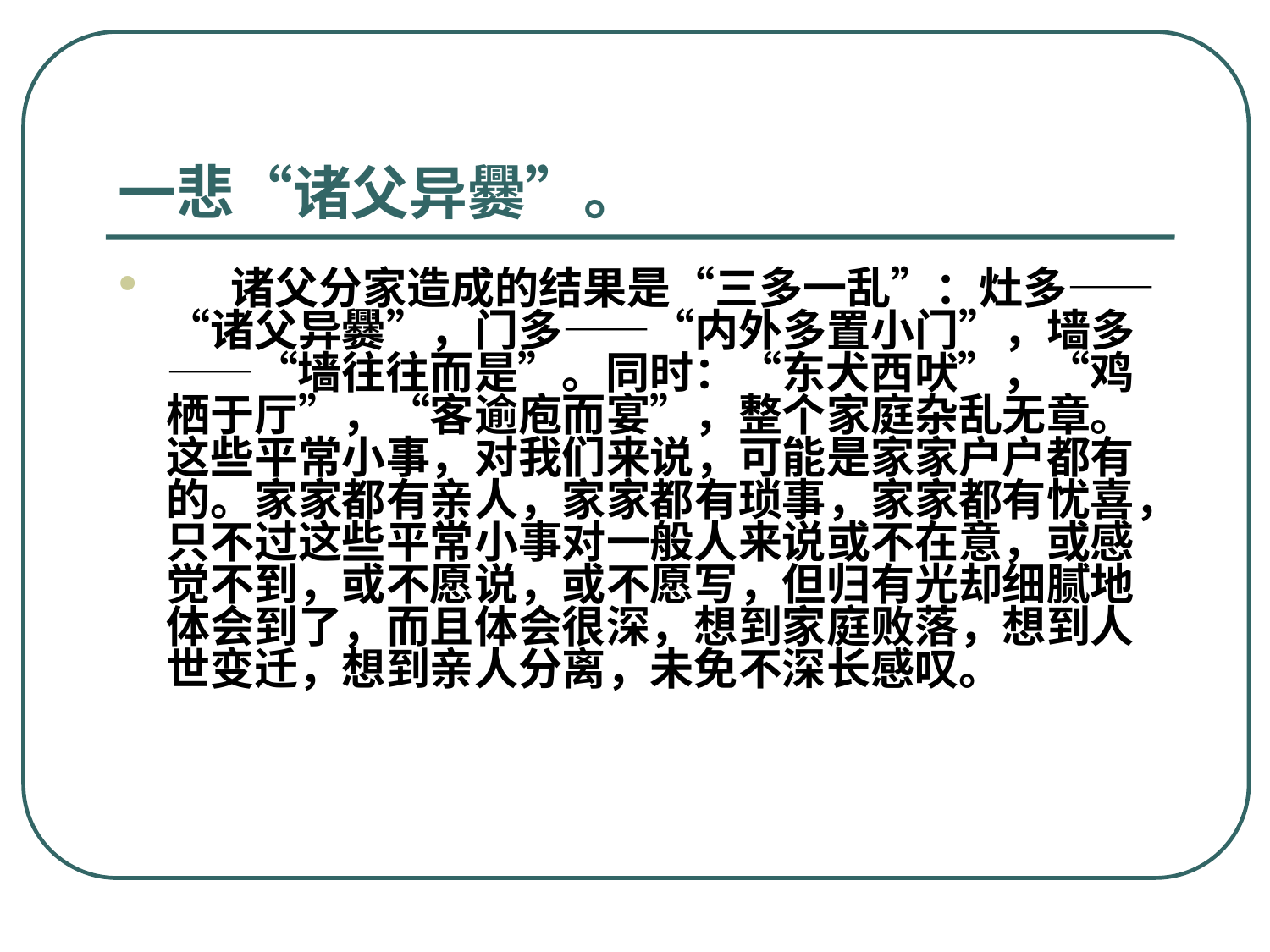

# 一悲“诸父异爨”。
       诸父分家造成的结果是“三多一乱”：灶多——“诸父异爨”，门多——“内外多置小门”，墙多——“墙往往而是”。同时：“东犬西吠”，“鸡栖于厅”，“客逾庖而宴”，整个家庭杂乱无章。这些平常小事，对我们来说，可能是家家户户都有的。家家都有亲人，家家都有琐事，家家都有忧喜，只不过这些平常小事对一般人来说或不在意，或感觉不到，或不愿说，或不愿写，但归有光却细腻地体会到了，而且体会很深，想到家庭败落，想到人世变迁，想到亲人分离，未免不深长感叹。